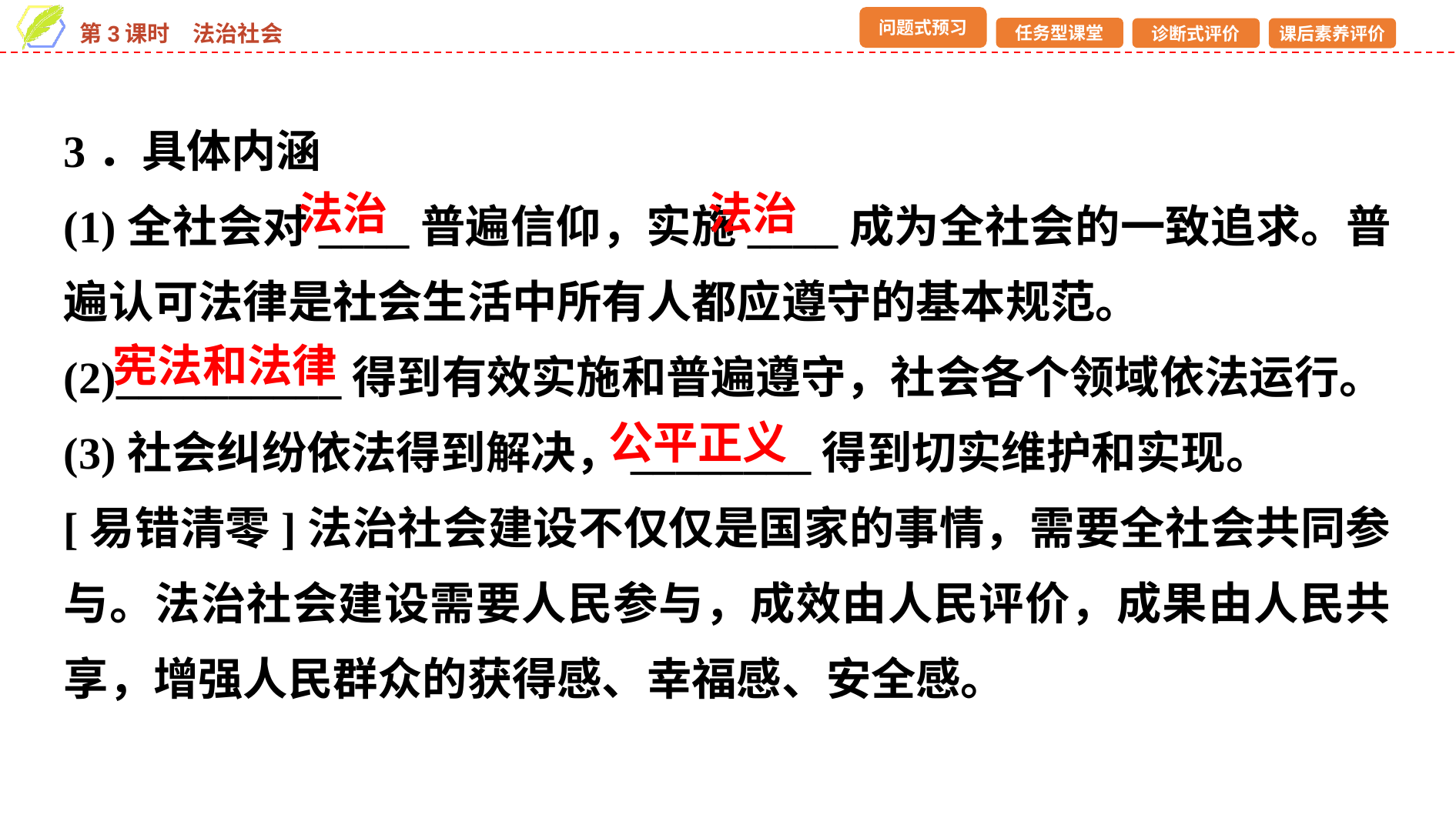

3．具体内涵
(1)全社会对____普遍信仰，实施____成为全社会的一致追求。普遍认可法律是社会生活中所有人都应遵守的基本规范。
(2)__________得到有效实施和普遍遵守，社会各个领域依法运行。
(3)社会纠纷依法得到解决，________得到切实维护和实现。
[易错清零]法治社会建设不仅仅是国家的事情，需要全社会共同参与。法治社会建设需要人民参与，成效由人民评价，成果由人民共享，增强人民群众的获得感、幸福感、安全感。
法治
法治
宪法和法律
公平正义